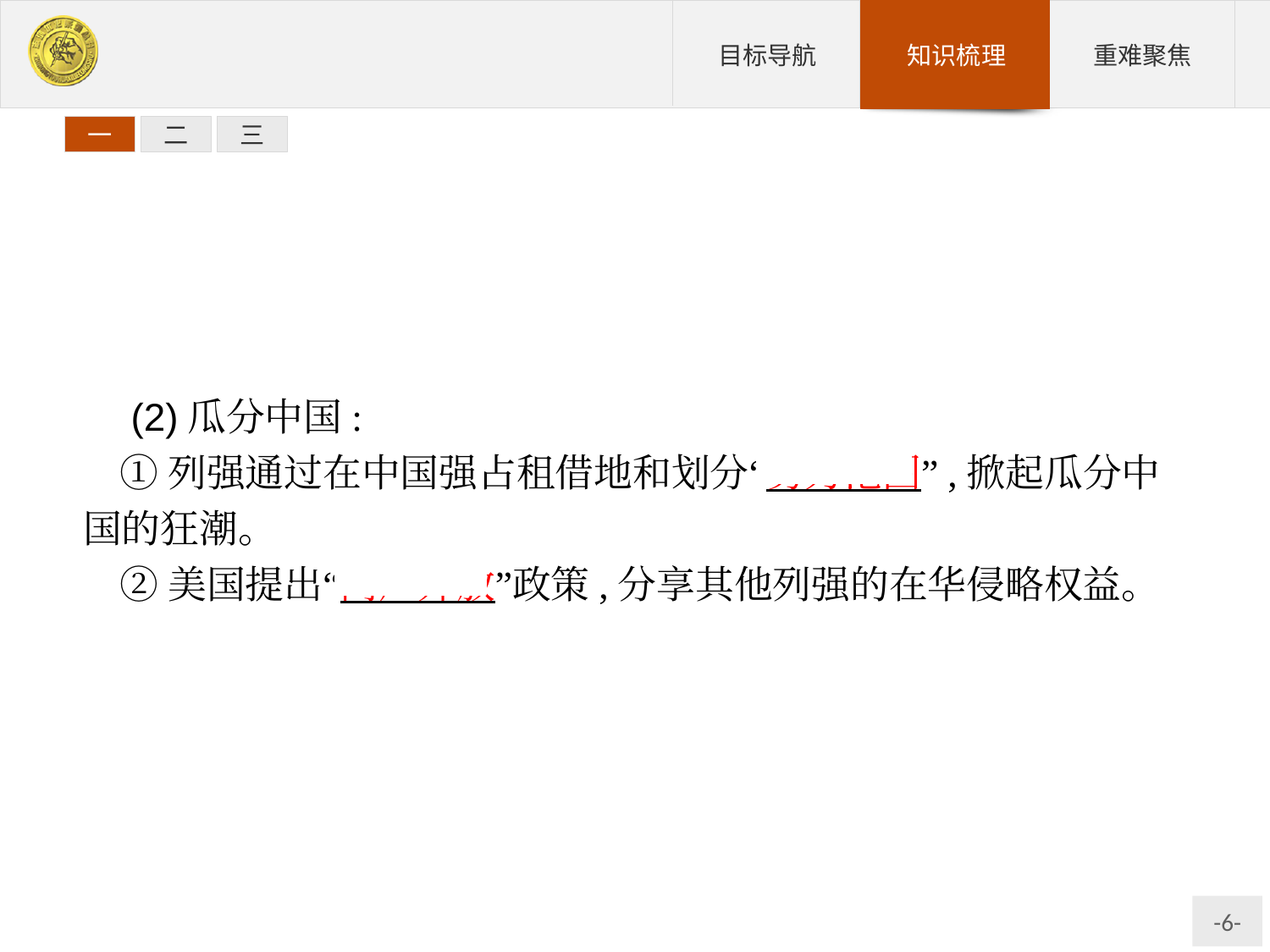

一
二
三
 (2)瓜分中国:
①列强通过在中国强占租借地和划分“势力范围”,掀起瓜分中国的狂潮。
②美国提出“门户开放”政策,分享其他列强的在华侵略权益。